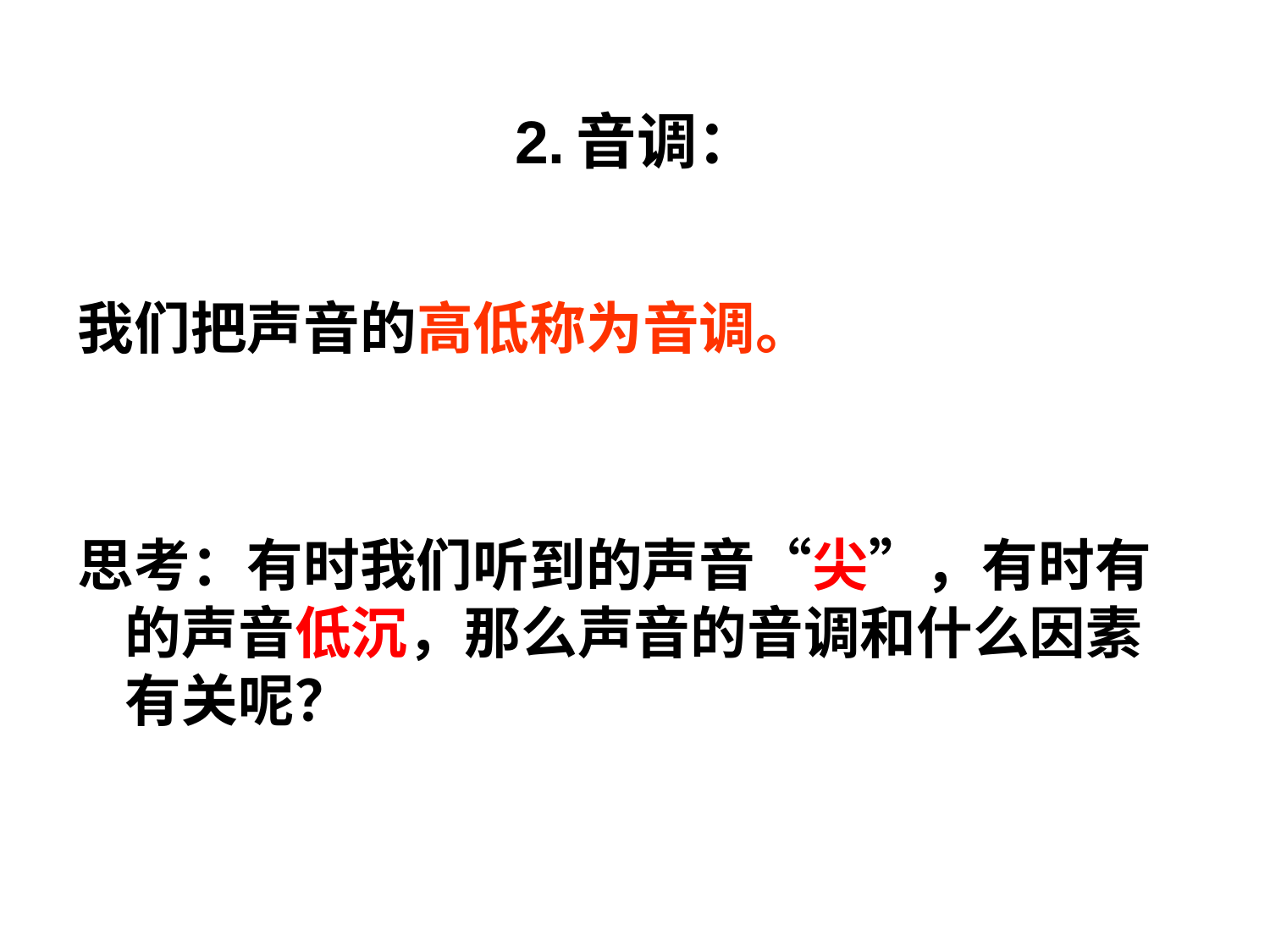

# 2.音调：
我们把声音的高低称为音调。

思考：有时我们听到的声音“尖”，有时有的声音低沉，那么声音的音调和什么因素有关呢？